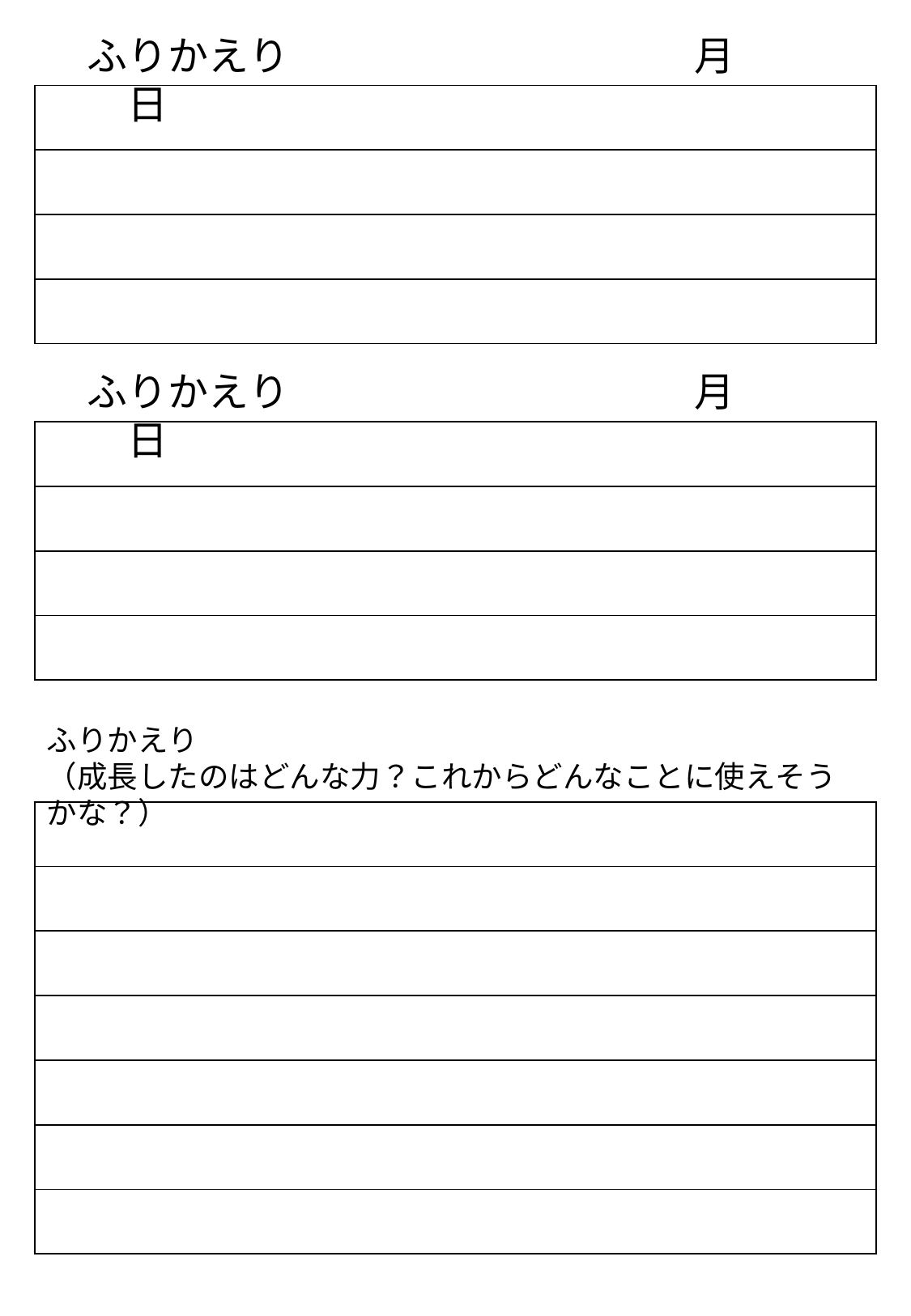

ふりかえり　　　　　　　　　　月　　　　日
|  |
| --- |
|  |
|  |
|  |
　ふりかえり　　　　　　　　　　月　　　　日
|  |
| --- |
|  |
|  |
|  |
ふりかえり
（成長したのはどんな力？これからどんなことに使えそうかな？）
|  |
| --- |
|  |
|  |
|  |
|  |
|  |
|  |